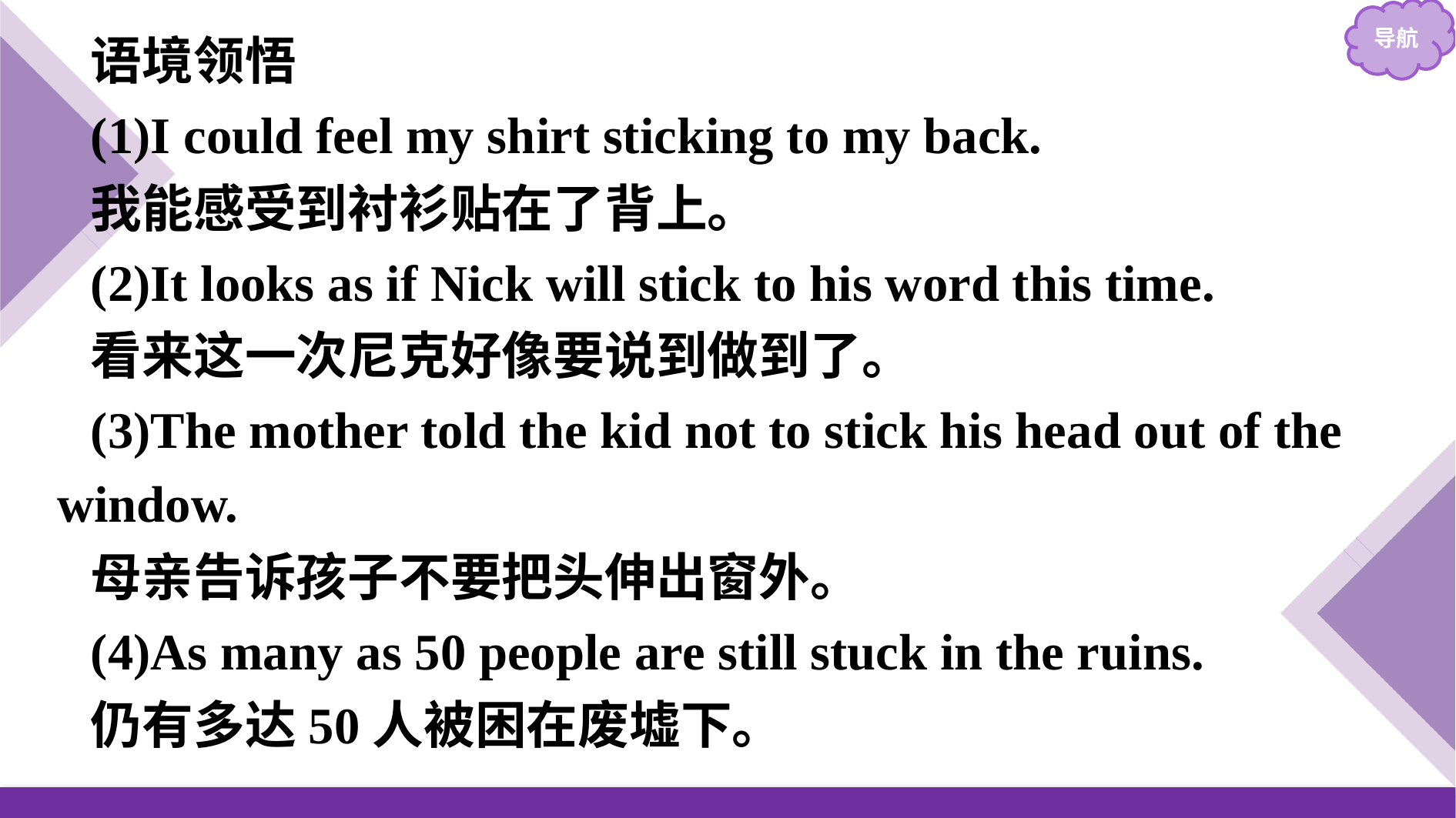

语境领悟
(1)I could feel my shirt sticking to my back.
我能感受到衬衫贴在了背上。
(2)It looks as if Nick will stick to his word this time.
看来这一次尼克好像要说到做到了。
(3)The mother told the kid not to stick his head out of the window.
母亲告诉孩子不要把头伸出窗外。
(4)As many as 50 people are still stuck in the ruins.
仍有多达50人被困在废墟下。